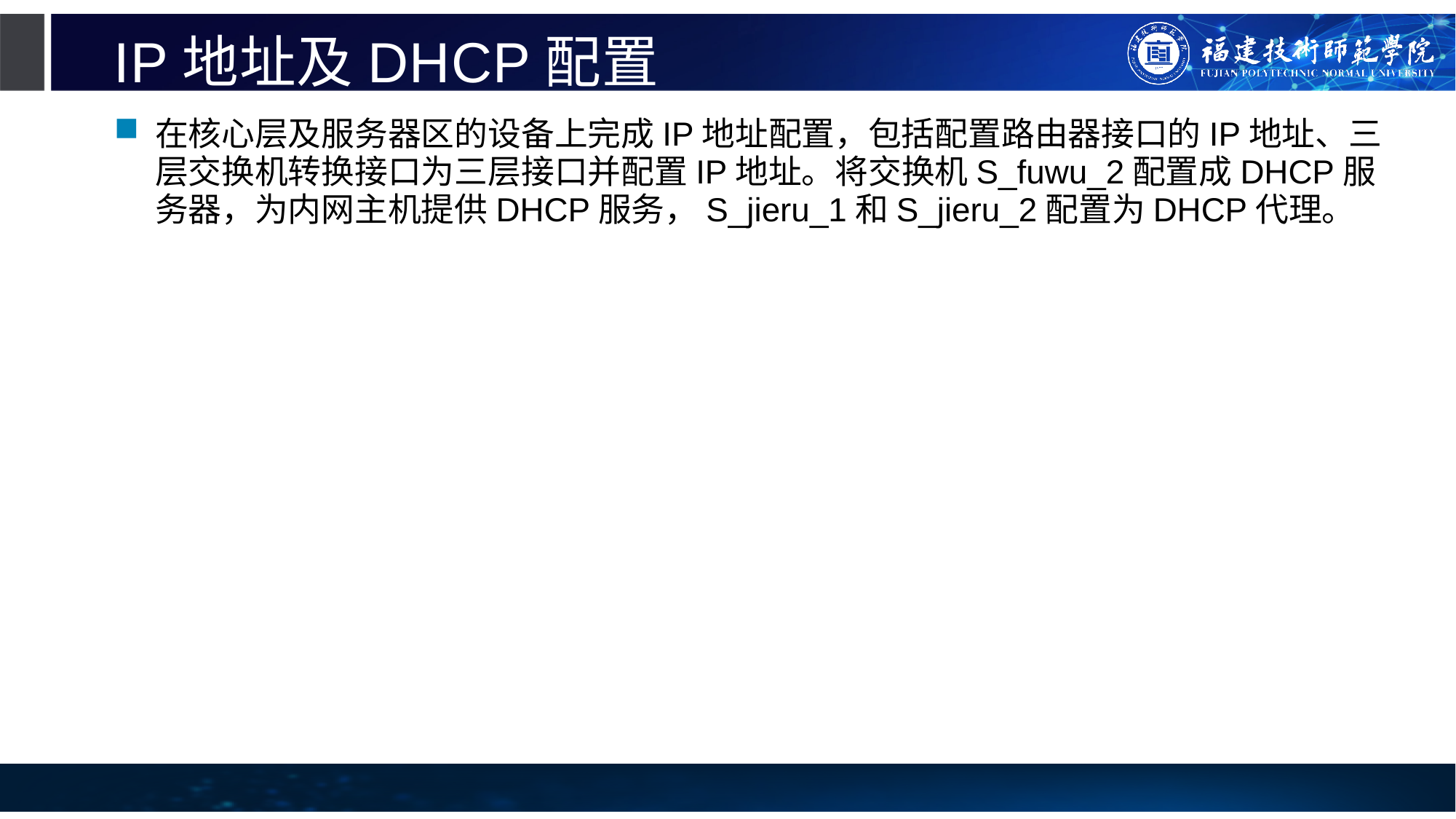

# IP地址及DHCP配置
在核心层及服务器区的设备上完成IP地址配置，包括配置路由器接口的IP地址、三层交换机转换接口为三层接口并配置IP地址。将交换机S_fuwu_2配置成DHCP服务器，为内网主机提供DHCP服务，S_jieru_1和S_jieru_2配置为DHCP代理。